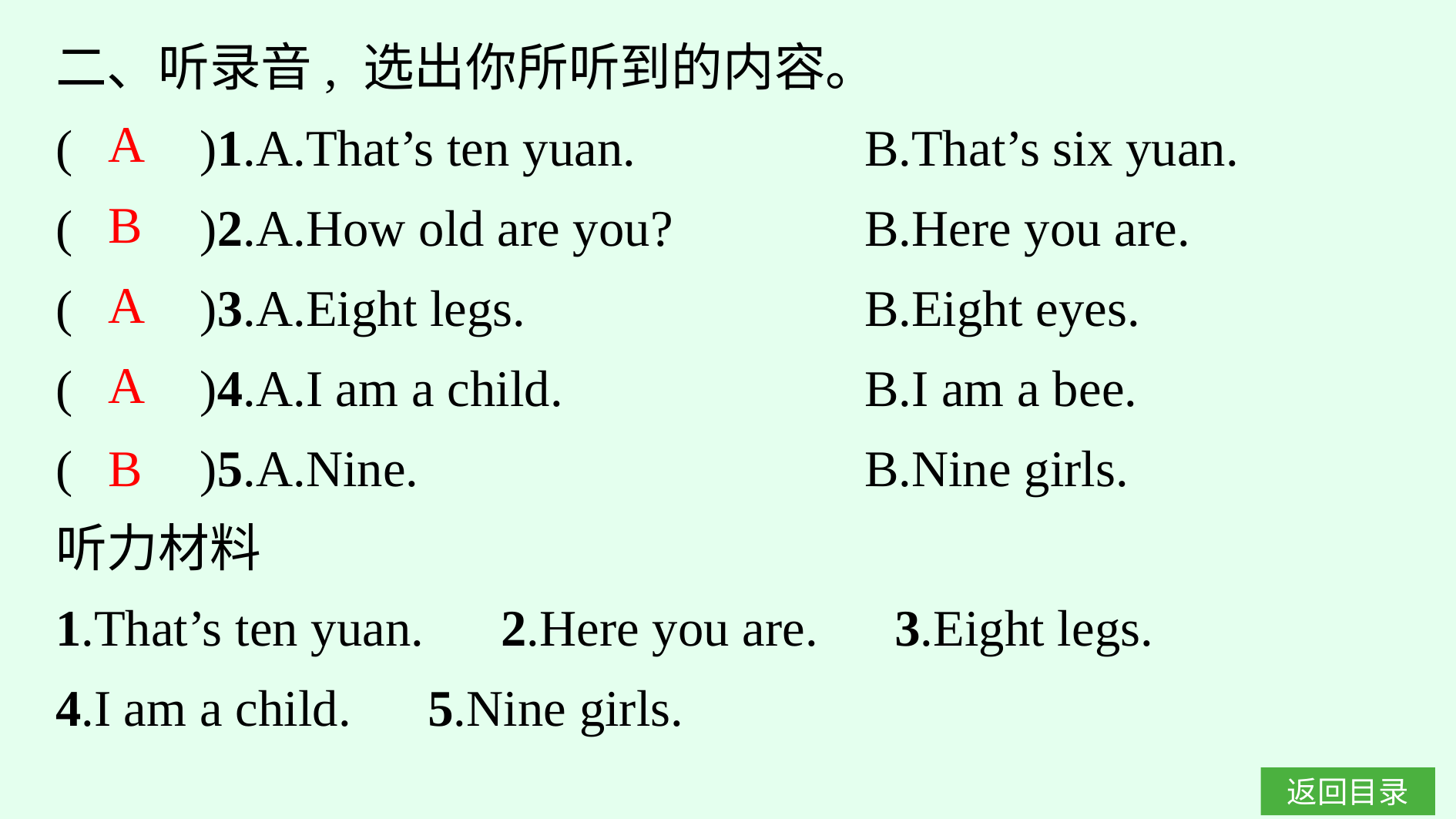

二、听录音, 选出你所听到的内容。
(　　)1.A.That’s ten yuan.　　　　	B.That’s six yuan.
(　　)2.A.How old are you?		B.Here you are.
(　　)3.A.Eight legs.				B.Eight eyes.
(　　)4.A.I am a child.				B.I am a bee.
(　　)5.A.Nine.					B.Nine girls.
听力材料
1.That’s ten yuan.　2.Here you are.　3.Eight legs.
4.I am a child.　5.Nine girls.
A
B
A
A
B